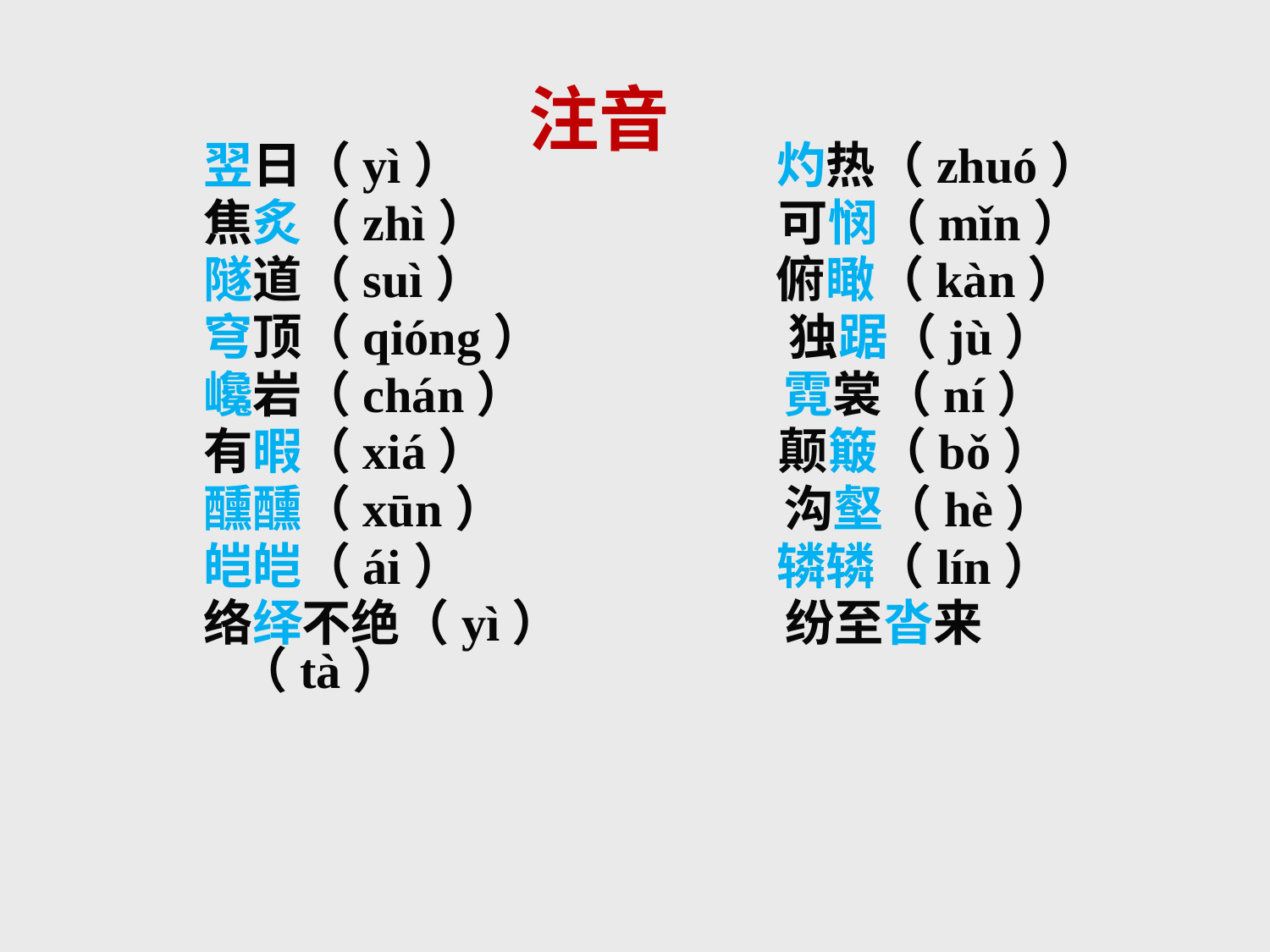

注音
翌日（yì）                            灼热（zhuó）
焦炙（zhì）                          可悯（mǐn）
隧道（suì）                          俯瞰（kàn）
穹顶（qióng）                      独踞（jù）
巉岩（chán）                       霓裳（ní）
有暇（xiá）                          颠簸（bǒ）
醺醺（xūn）                         沟壑（hè）
皑皑（ái）                            辚辚（lín）
络绎不绝（yì）                    纷至沓来（tà）